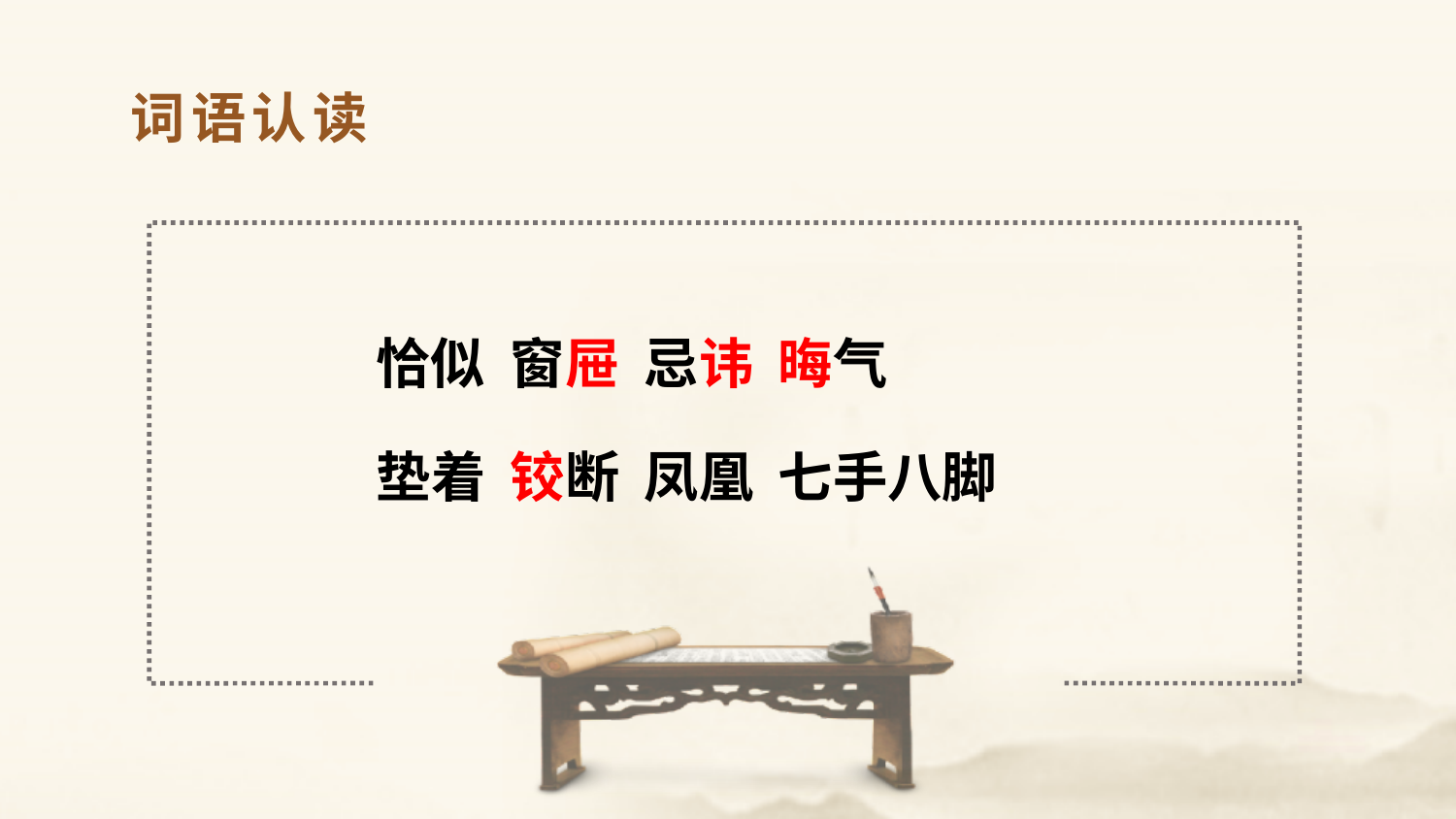

词语认读

恰似  窗屉  忌讳  晦气
垫着  铰断  凤凰  七手八脚